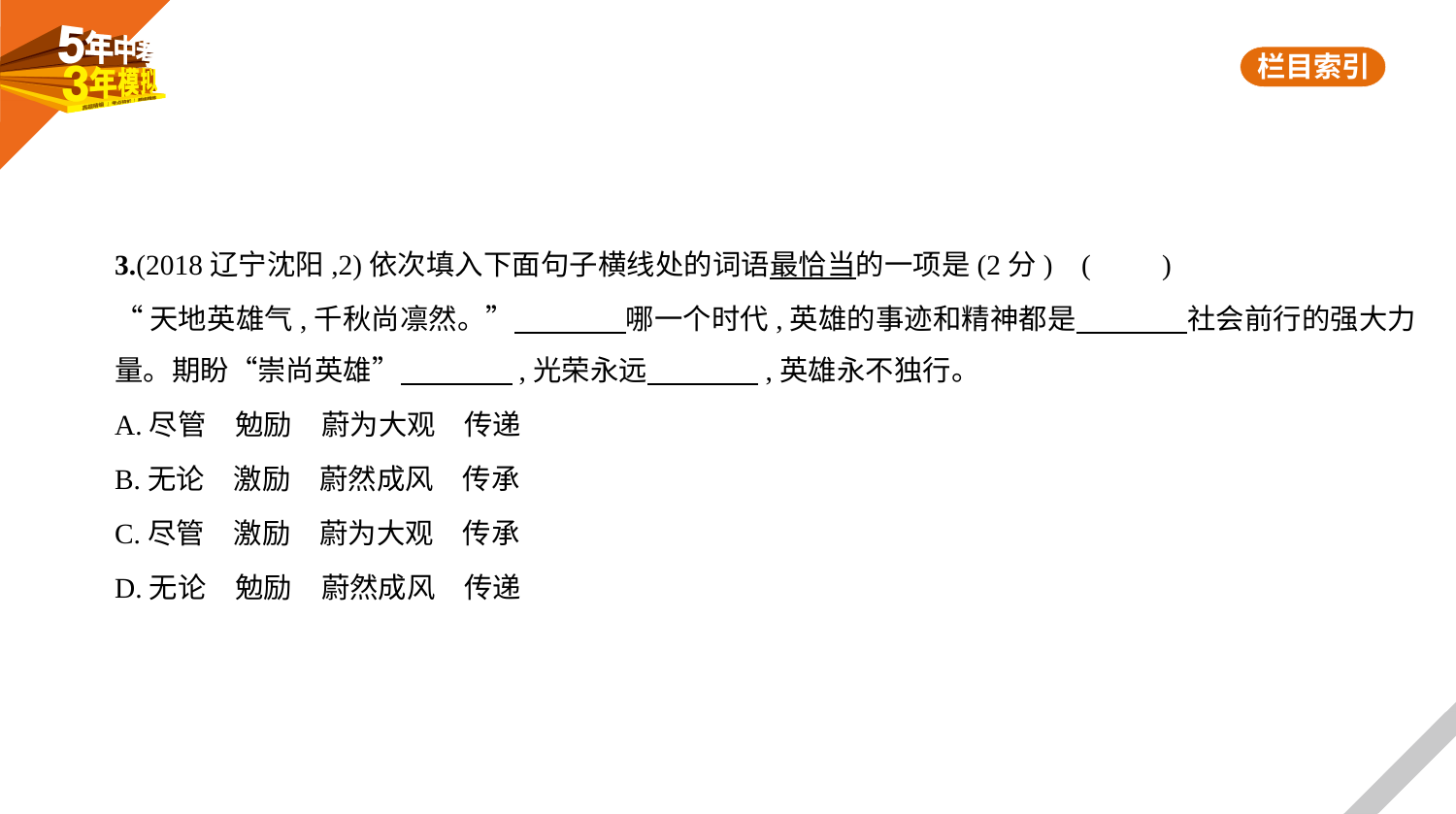

3.(2018辽宁沈阳,2)依次填入下面句子横线处的词语最恰当的一项是(2分) (　　)
“天地英雄气,千秋尚凛然。”　　　    哪一个时代,英雄的事迹和精神都是　　　    社会前行的强大力
量。期盼“崇尚英雄”　　　    ,光荣永远　　　    ,英雄永不独行。
A.尽管　勉励　蔚为大观　传递
B.无论　激励　蔚然成风　传承
C.尽管　激励　蔚为大观　传承
D.无论　勉励　蔚然成风　传递